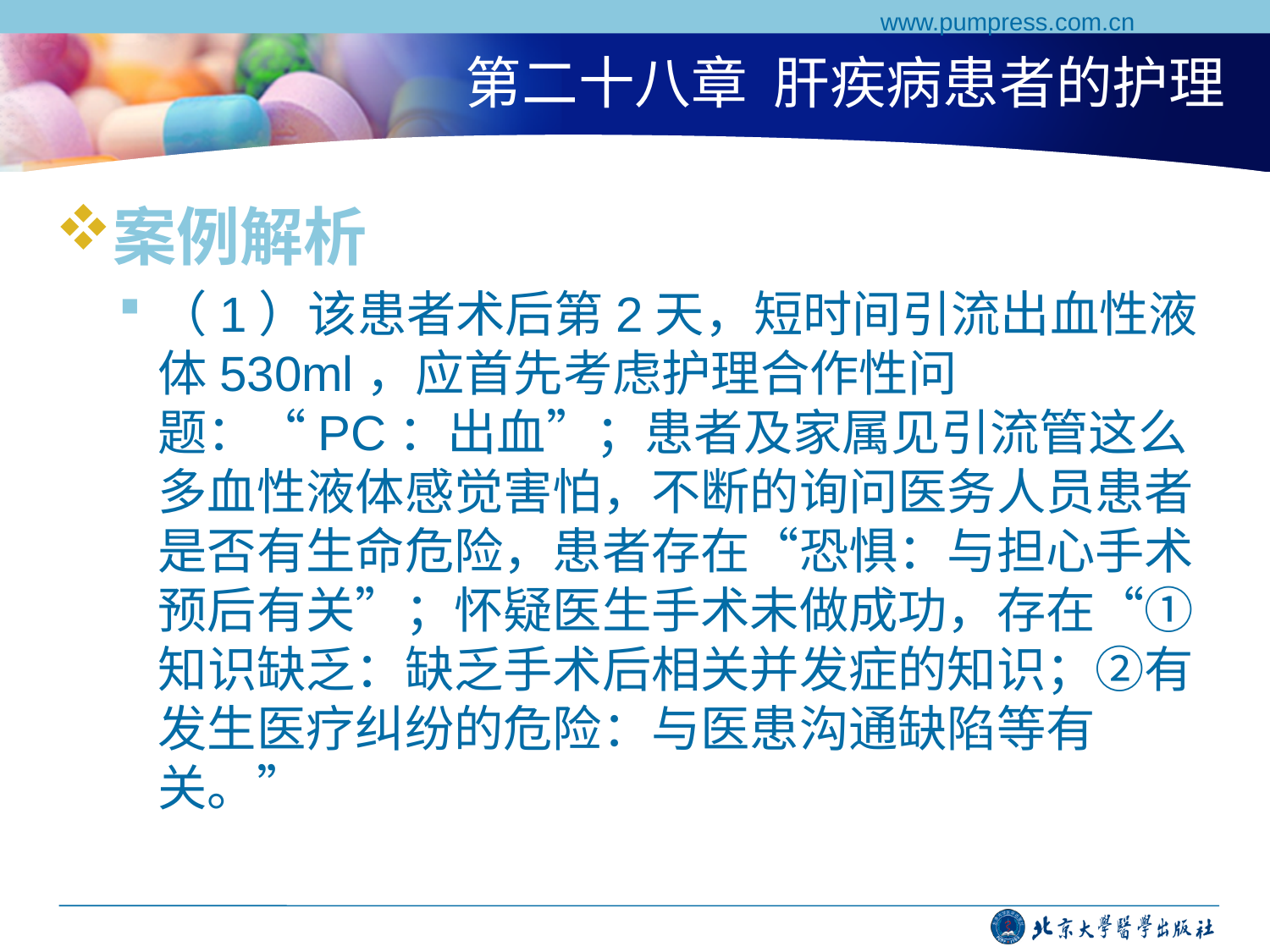

www.pumpress.com.cn
# 第二十八章  肝疾病患者的护理
案例解析
（1）该患者术后第2天，短时间引流出血性液体530ml，应首先考虑护理合作性问题：“PC：出血”；患者及家属见引流管这么多血性液体感觉害怕，不断的询问医务人员患者是否有生命危险，患者存在“恐惧：与担心手术预后有关”；怀疑医生手术未做成功，存在“①知识缺乏：缺乏手术后相关并发症的知识；②有发生医疗纠纷的危险：与医患沟通缺陷等有关。”